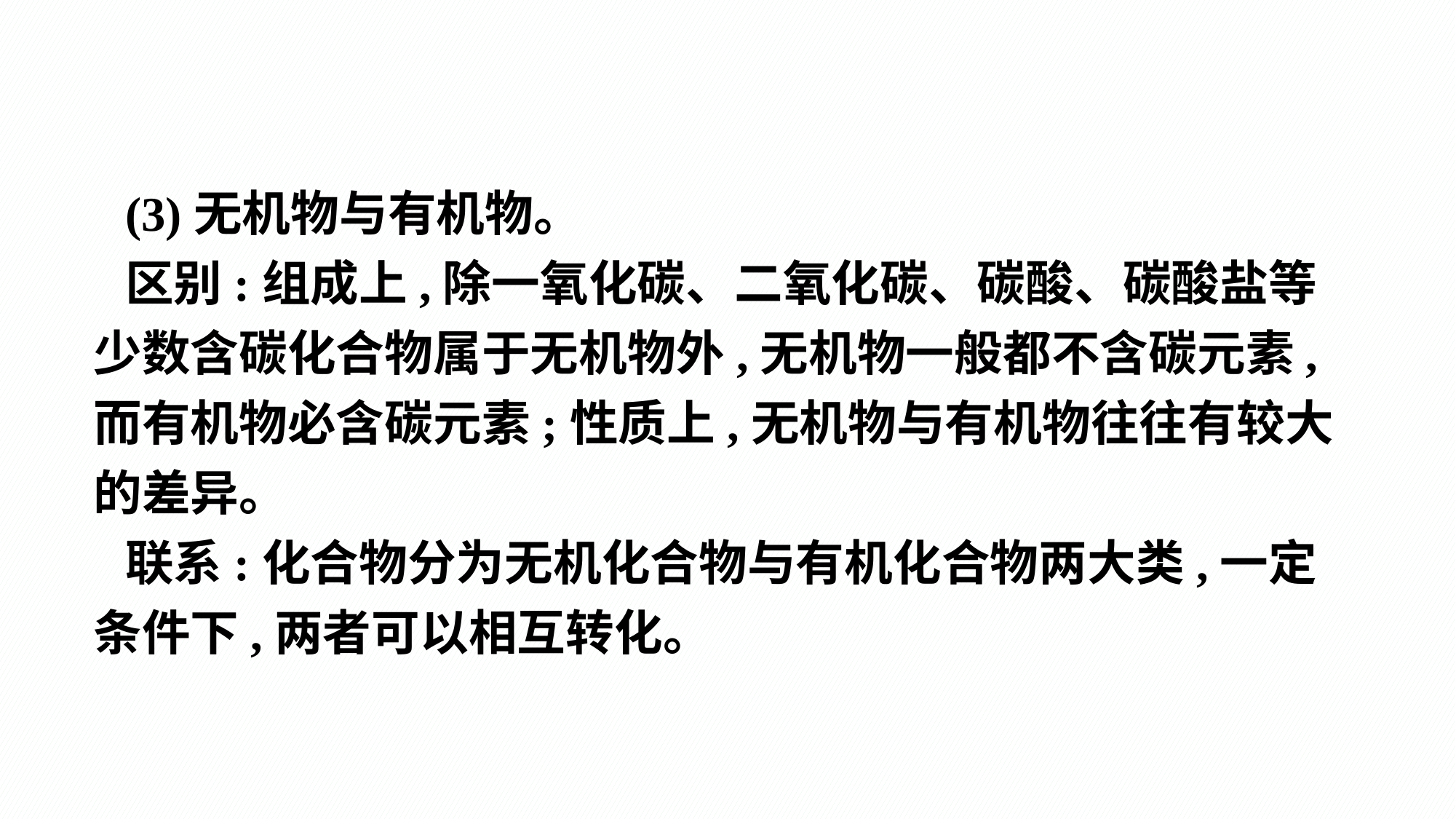

(3)无机物与有机物。
区别:组成上,除一氧化碳、二氧化碳、碳酸、碳酸盐等少数含碳化合物属于无机物外,无机物一般都不含碳元素,而有机物必含碳元素;性质上,无机物与有机物往往有较大的差异。
联系:化合物分为无机化合物与有机化合物两大类,一定条件下,两者可以相互转化。